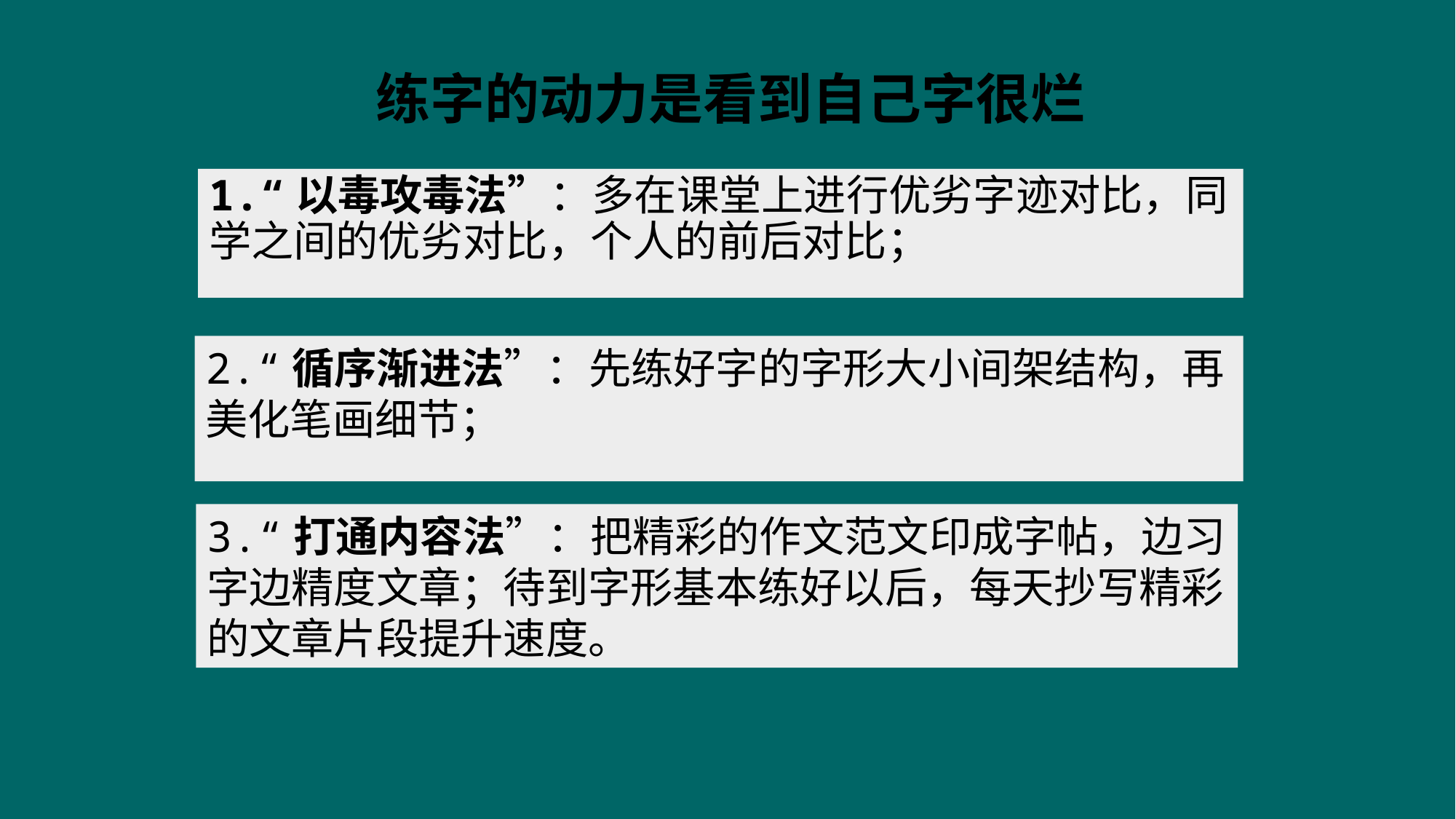

# 练字的动力是看到自己字很烂
1.“以毒攻毒法”：多在课堂上进行优劣字迹对比，同学之间的优劣对比，个人的前后对比；

2.“循序渐进法”：先练好字的字形大小间架结构，再美化笔画细节；

3.“打通内容法”：把精彩的作文范文印成字帖，边习字边精度文章；待到字形基本练好以后，每天抄写精彩的文章片段提升速度。